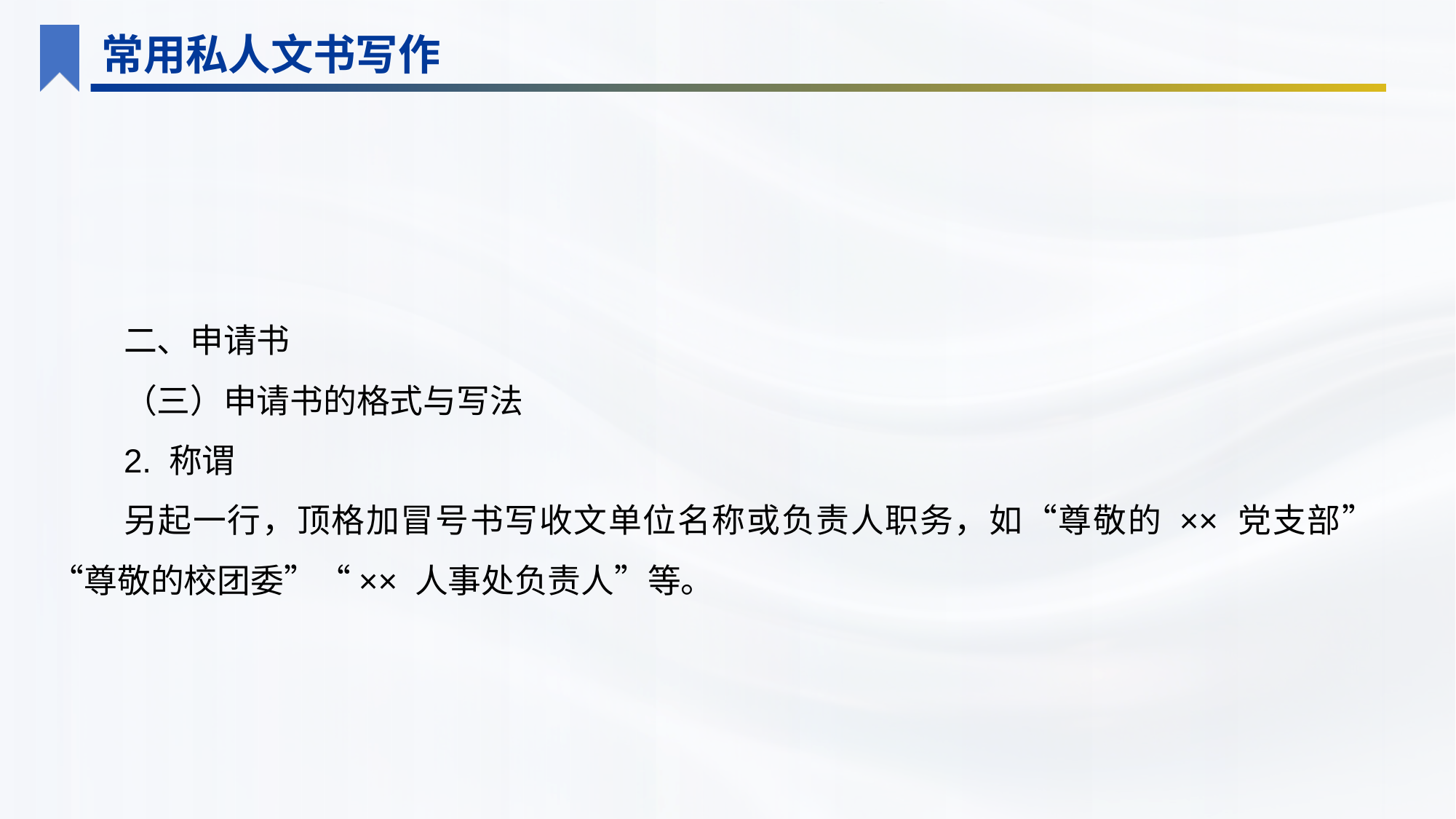

常用私人文书写作
二、申请书
（三）申请书的格式与写法
2. 称谓
另起一行，顶格加冒号书写收文单位名称或负责人职务，如“尊敬的 ×× 党支部”“尊敬的校团委”“×× 人事处负责人”等。